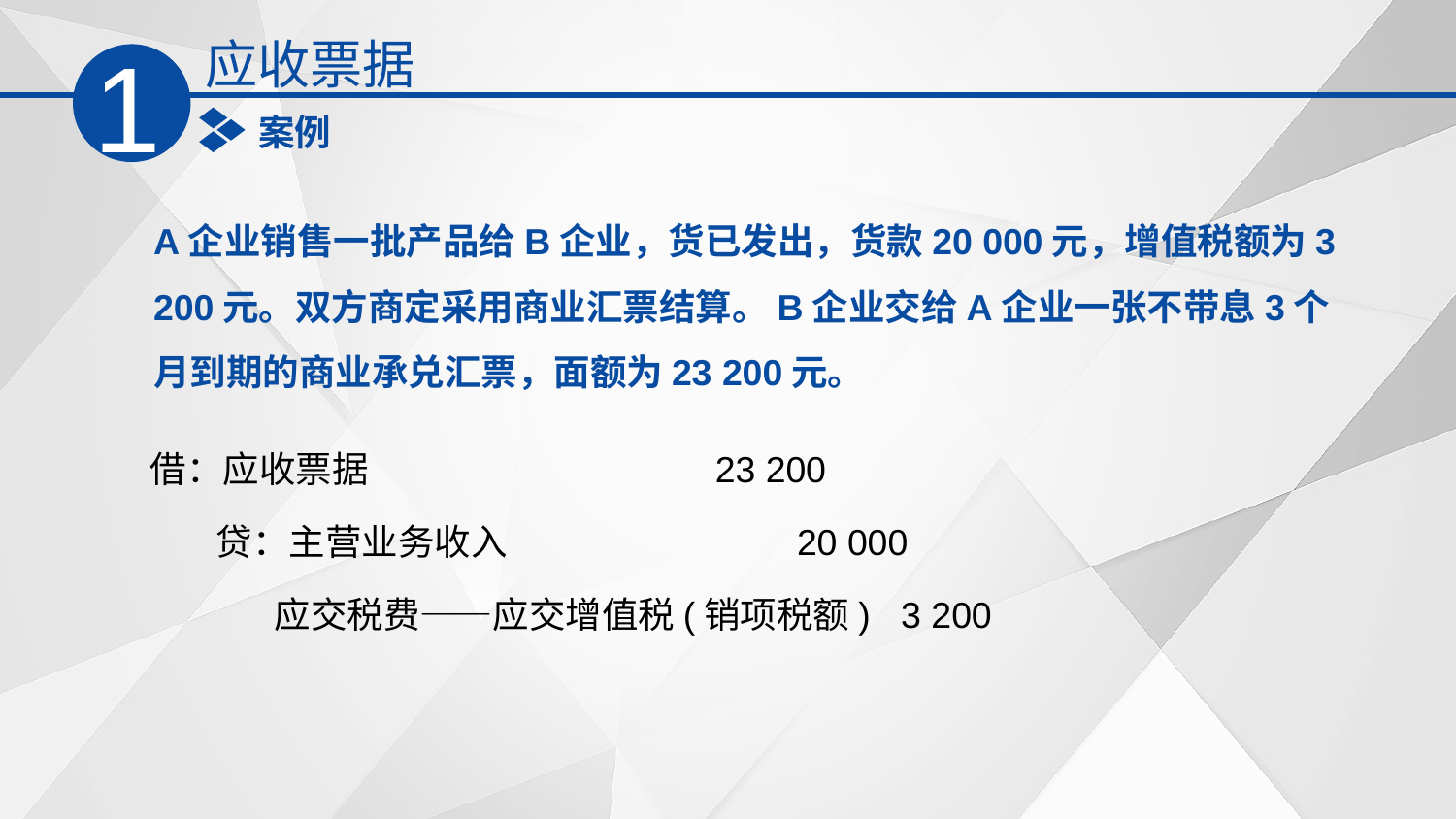

应收票据
1

案例

A企业销售一批产品给B企业，货已发出，货款20 000元，增值税额为3 200元。双方商定采用商业汇票结算。B企业交给A企业一张不带息3个月到期的商业承兑汇票，面额为23 200元。
借：应收票据                                         23 200
       贷：主营业务收入                                  20 000
              应交税费——应交增值税(销项税额)   3 200